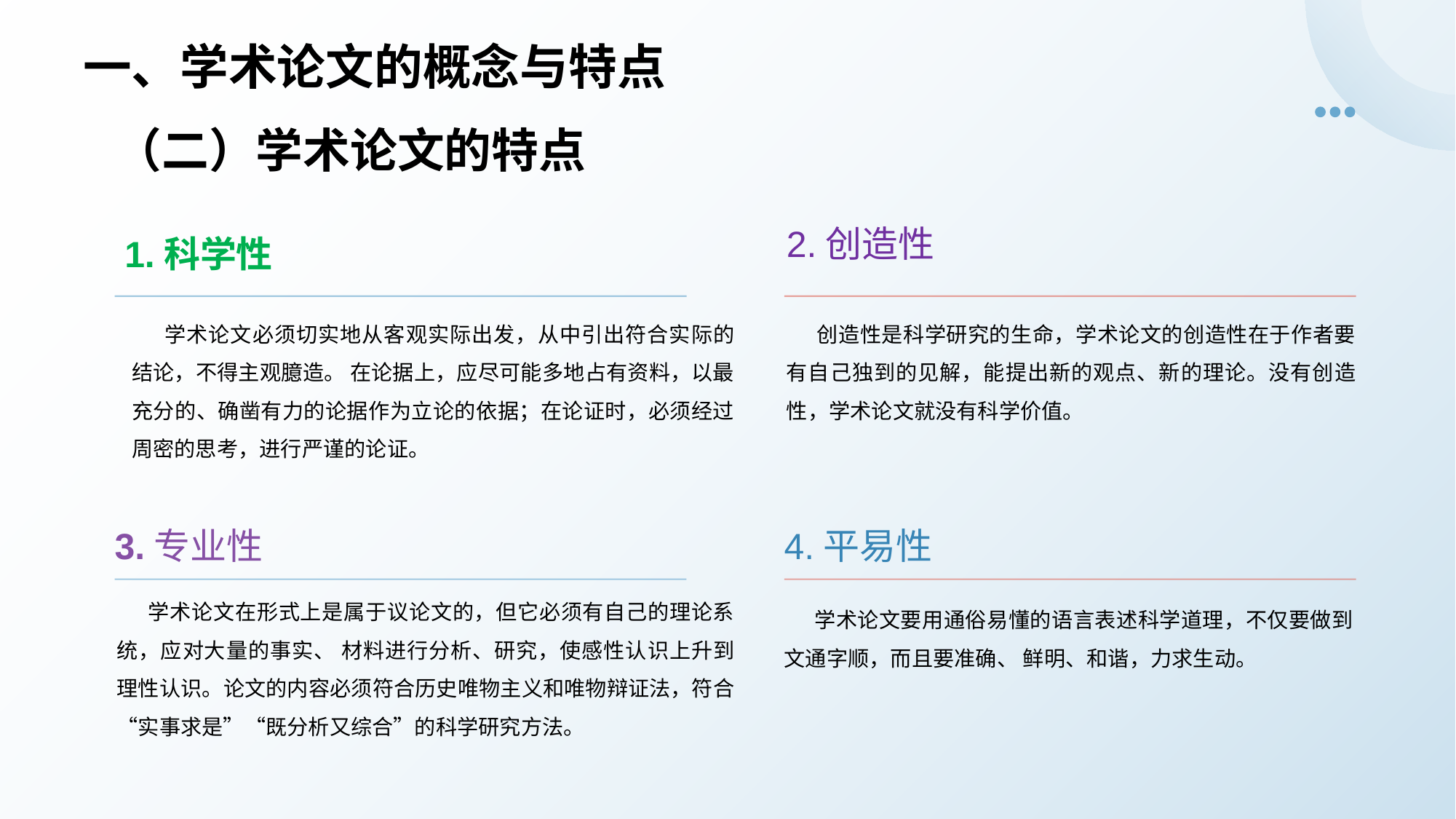

# 一、学术论文的概念与特点
（二）学术论文的特点
2.创造性
1.科学性

     创造性是科学研究的生命，学术论文的创造性在于作者要有自己独到的见解，能提出新的观点、新的理论。没有创造性，学术论文就没有科学价值。
     学术论文必须切实地从客观实际出发，从中引出符合实际的结论，不得主观臆造。 在论据上，应尽可能多地占有资料，以最充分的、确凿有力的论据作为立论的依据；在论证时，必须经过周密的思考，进行严谨的论证。
3.专业性
4.平易性
     学术论文在形式上是属于议论文的，但它必须有自己的理论系统，应对大量的事实、 材料进行分析、研究，使感性认识上升到理性认识。论文的内容必须符合历史唯物主义和唯物辩证法，符合“实事求是”“既分析又综合”的科学研究方法。
     学术论文要用通俗易懂的语言表述科学道理，不仅要做到文通字顺，而且要准确、 鲜明、和谐，力求生动。